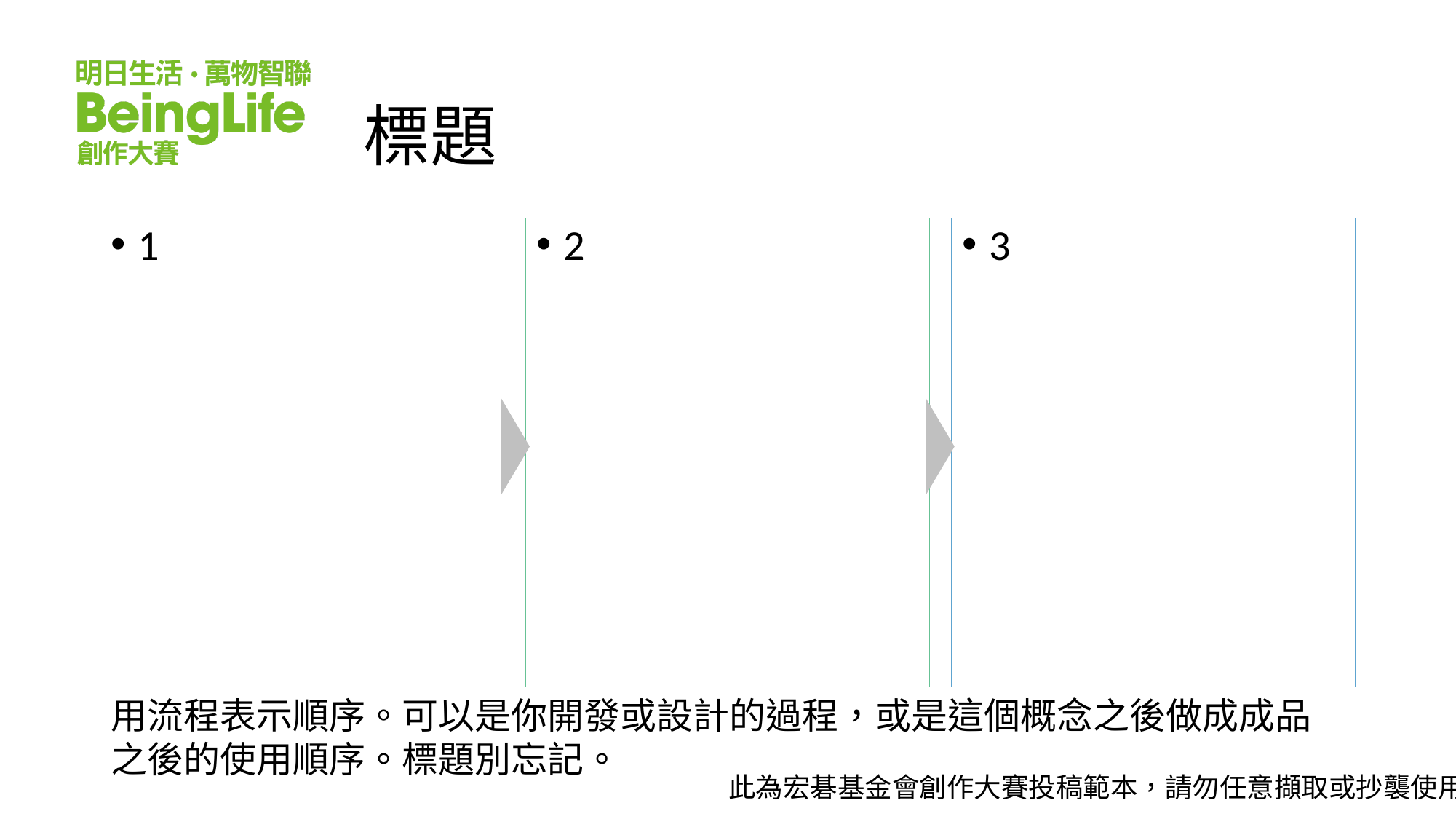

# 標題
1
2
3

用流程表示順序。可以是你開發或設計的過程，或是這個概念之後做成成品之後的使用順序。標題別忘記。